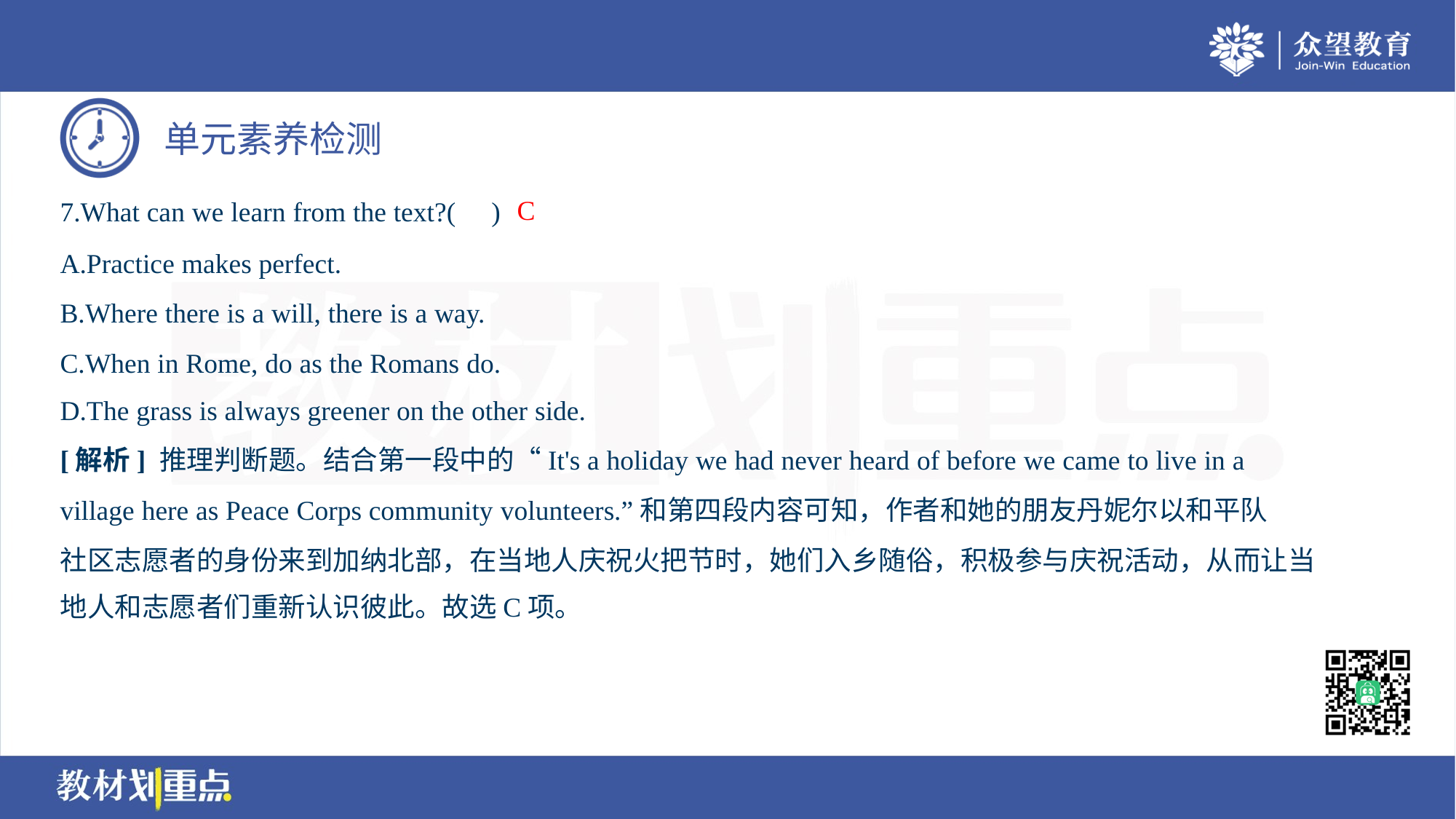

C
7.What can we learn from the text?(     )
A.Practice makes perfect.
B.Where there is a will, there is a way.
C.When in Rome, do as the Romans do.
D.The grass is always greener on the other side.
[解析] 推理判断题。结合第一段中的“It's a holiday we had never heard of before we came to live in a
village here as Peace Corps community volunteers.”和第四段内容可知，作者和她的朋友丹妮尔以和平队
社区志愿者的身份来到加纳北部，在当地人庆祝火把节时，她们入乡随俗，积极参与庆祝活动，从而让当
地人和志愿者们重新认识彼此。故选C项。